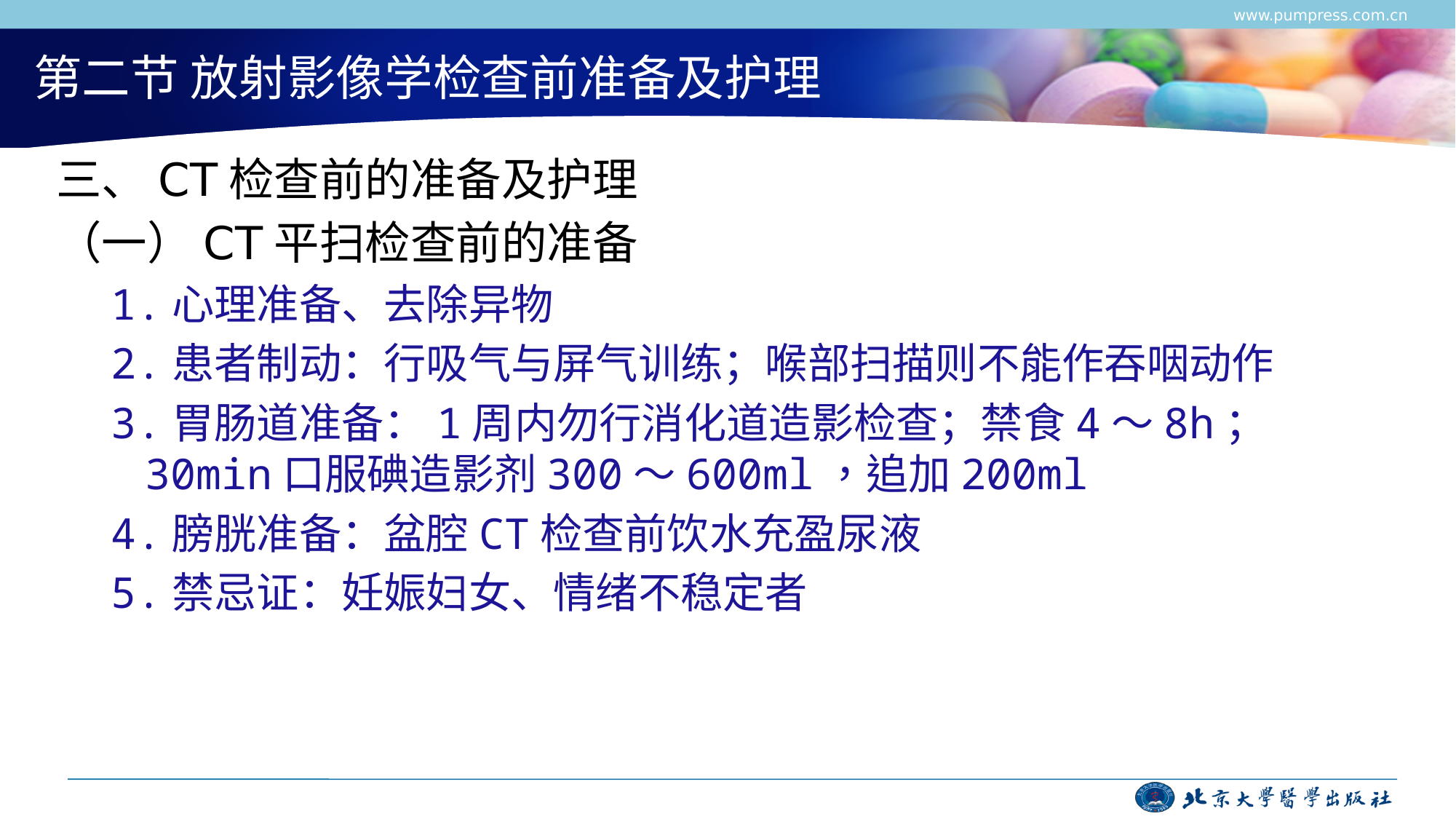

www.pumpress.com.cn
# 第二节 放射影像学检查前准备及护理
三、CT检查前的准备及护理
（一）CT平扫检查前的准备
1.心理准备、去除异物
2.患者制动：行吸气与屏气训练；喉部扫描则不能作吞咽动作
3.胃肠道准备：1周内勿行消化道造影检查；禁食4～8h；30min口服碘造影剂300～600ml，追加200ml
4.膀胱准备：盆腔CT检查前饮水充盈尿液
5.禁忌证：妊娠妇女、情绪不稳定者